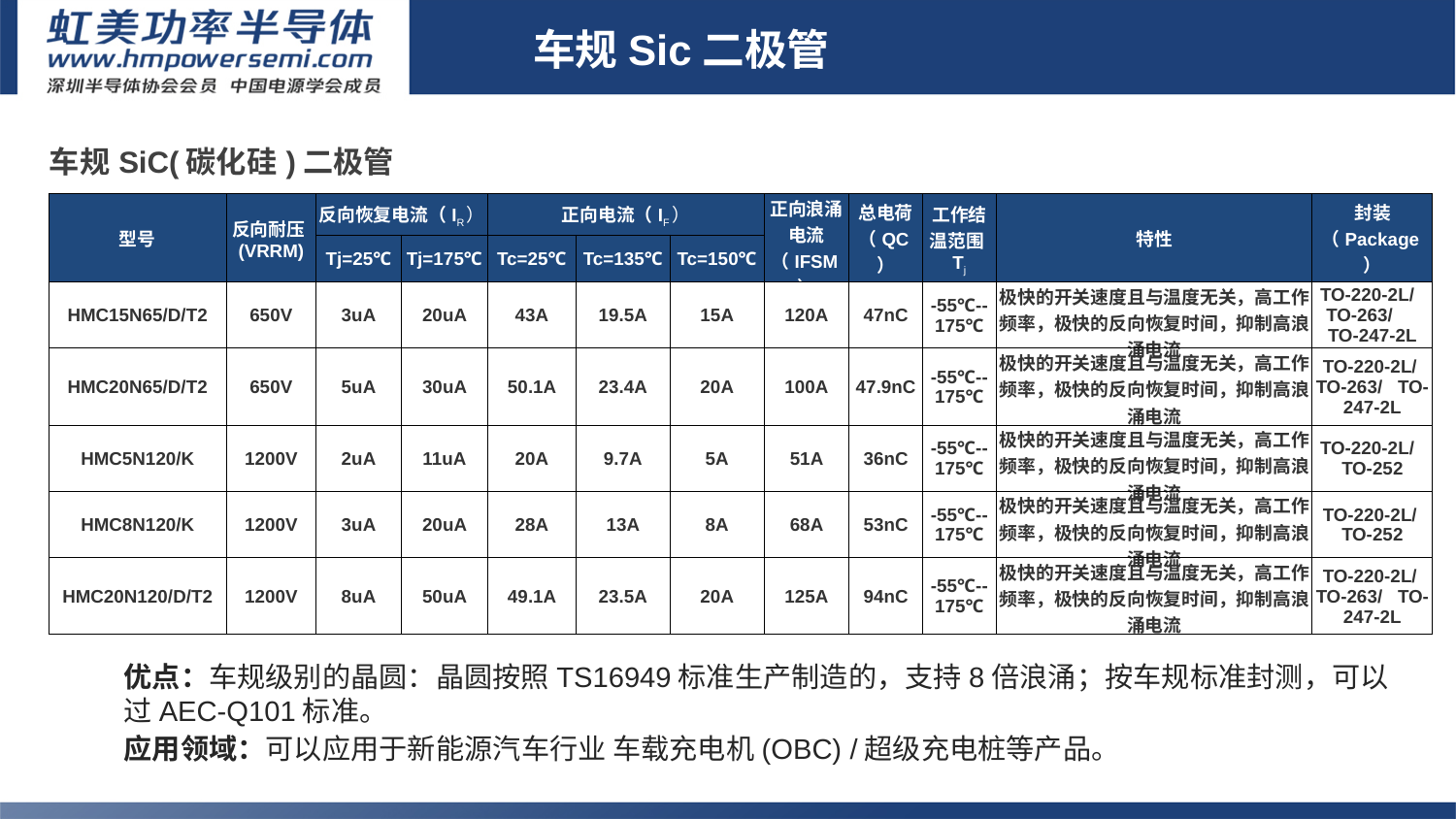

车规Sic二极管
充电：
| 车规SiC(碳化硅)二极管 |  |  |  |  |  |  |  |  |  |  |  |
| --- | --- | --- | --- | --- | --- | --- | --- | --- | --- | --- | --- |
| 型号 | 反向耐压(VRRM) | 反向恢复电流（IR） |  | 正向电流（IF） |  |  | 正向浪涌电流（IFSM） | 总电荷（QC） | 工作结温范围Tj | 特性 | 封装（Package） |
|  |  | Tj=25℃ | Tj=175℃ | Tc=25℃ | Tc=135℃ | Tc=150℃ |  |  |  |  |  |
| HMC15N65/D/T2 | 650V | 3uA | 20uA | 43A | 19.5A | 15A | 120A | 47nC | -55℃--175℃ | 极快的开关速度且与温度无关，高工作频率，极快的反向恢复时间，抑制高浪涌电流 | TO-220-2L/ TO-263/ TO-247-2L |
| HMC20N65/D/T2 | 650V | 5uA | 30uA | 50.1A | 23.4A | 20A | 100A | 47.9nC | -55℃--175℃ | 极快的开关速度且与温度无关，高工作频率，极快的反向恢复时间，抑制高浪涌电流 | TO-220-2L/ TO-263/ TO-247-2L |
| HMC5N120/K | 1200V | 2uA | 11uA | 20A | 9.7A | 5A | 51A | 36nC | -55℃--175℃ | 极快的开关速度且与温度无关，高工作频率，极快的反向恢复时间，抑制高浪涌电流 | TO-220-2L/ TO-252 |
| HMC8N120/K | 1200V | 3uA | 20uA | 28A | 13A | 8A | 68A | 53nC | -55℃--175℃ | 极快的开关速度且与温度无关，高工作频率，极快的反向恢复时间，抑制高浪涌电流 | TO-220-2L/ TO-252 |
| HMC20N120/D/T2 | 1200V | 8uA | 50uA | 49.1A | 23.5A | 20A | 125A | 94nC | -55℃--175℃ | 极快的开关速度且与温度无关，高工作频率，极快的反向恢复时间，抑制高浪涌电流 | TO-220-2L/ TO-263/ TO-247-2L |
# 1.Sic二极管/GaN FET/IGBT单管
优点：车规级别的晶圆：晶圆按照TS16949标准生产制造的，支持8倍浪涌；按车规标准封测，可以过AEC-Q101标准。
应用领域：可以应用于新能源汽车行业 车载充电机(OBC) /超级充电桩等产品。